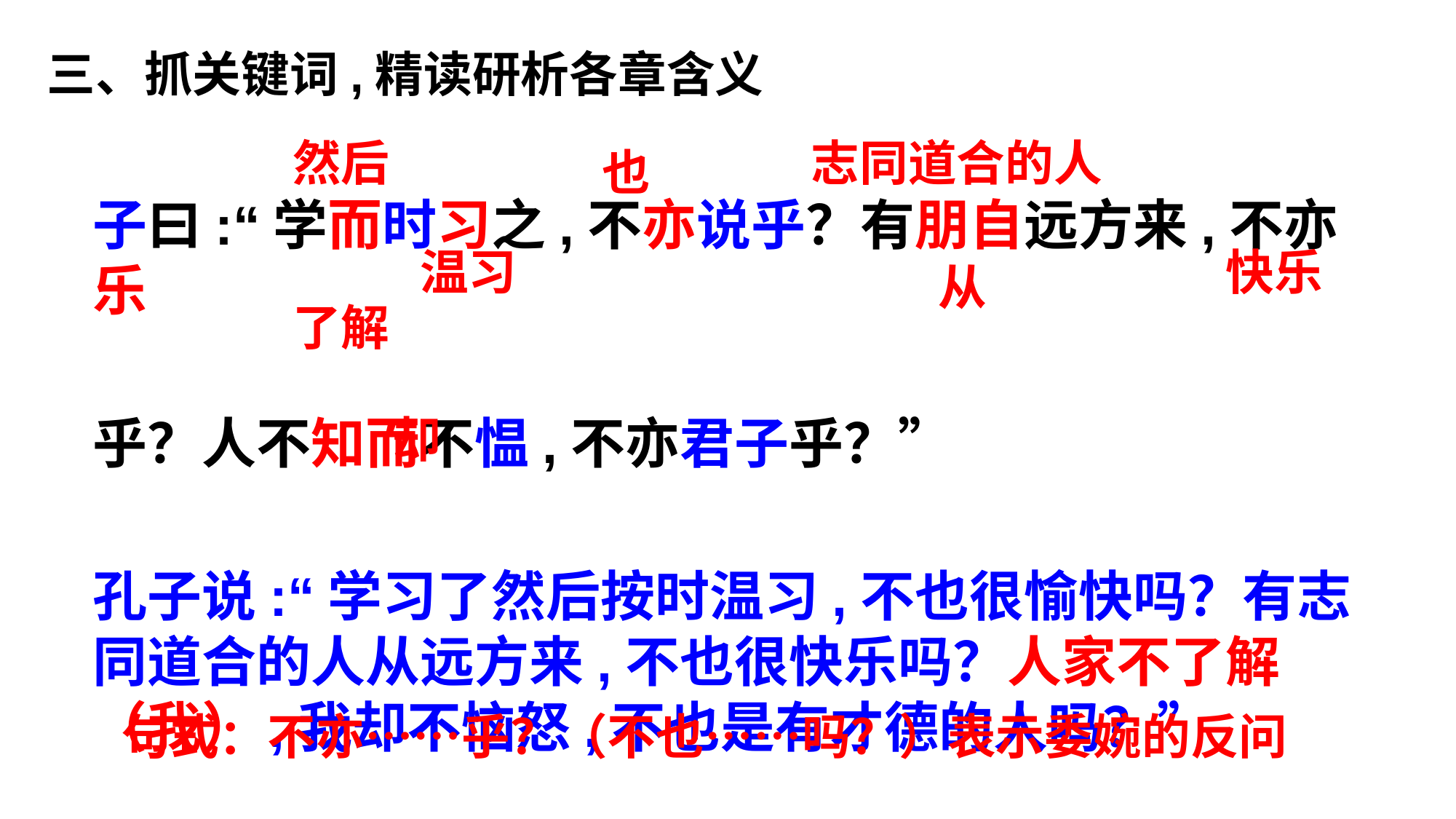

三、抓关键词,精读研析各章含义
然后
志同道合的人
也
子曰:“学而时习之,不亦说乎？有朋自远方来,不亦乐

乎？人不知而不愠,不亦君子乎？”

孔子说:“学习了然后按时温习,不也很愉快吗？有志同道合的人从远方来,不也很快乐吗？人家不了解（我）,我却不恼怒,不也是有才德的人吗？”
温习
快乐
从
了解
却
句式：不亦……乎？（不也……吗？）表示委婉的反问